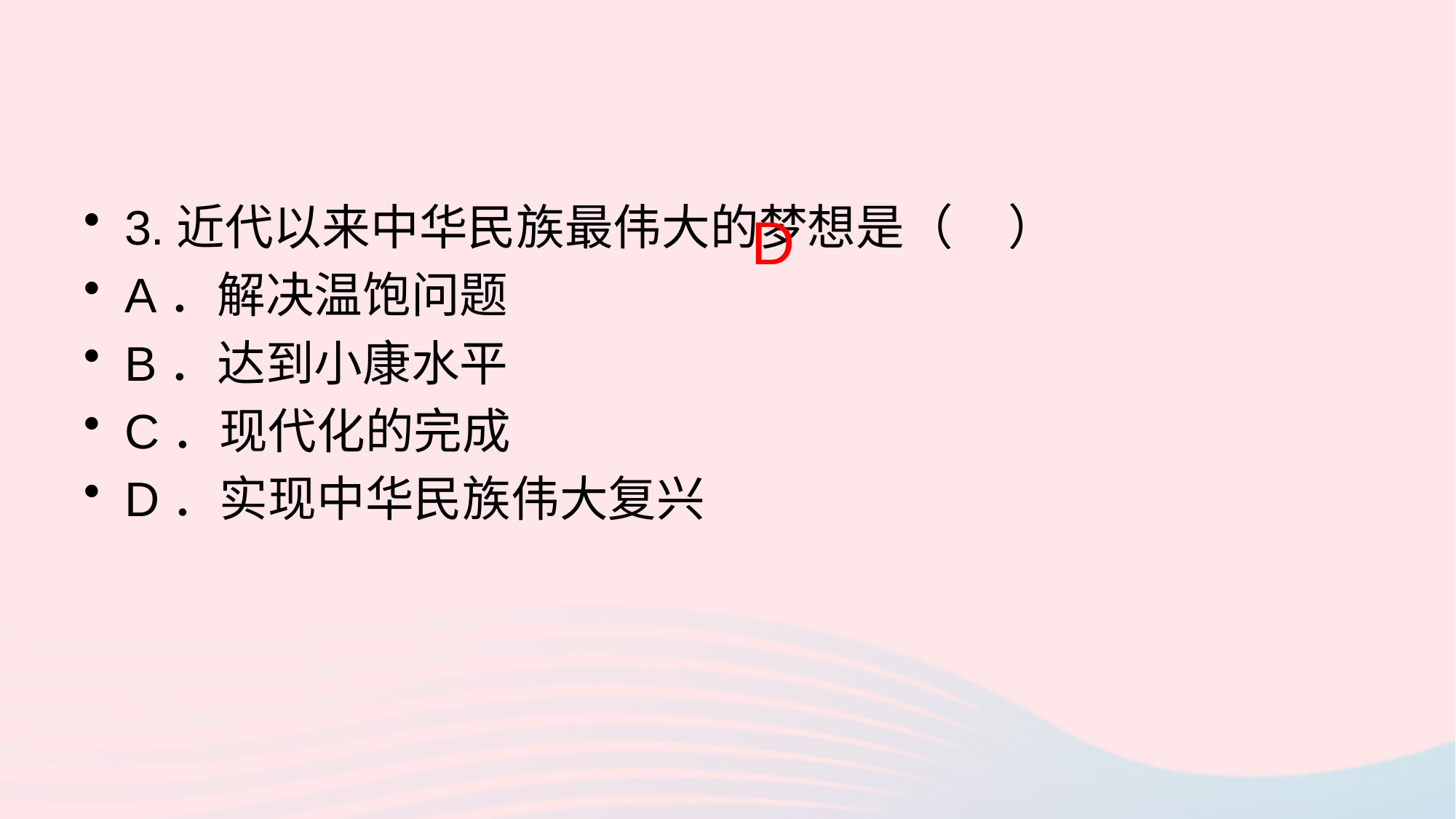

3.近代以来中华民族最伟大的梦想是（     ）
A．解决温饱问题
B．达到小康水平
C．现代化的完成
D．实现中华民族伟大复兴
D